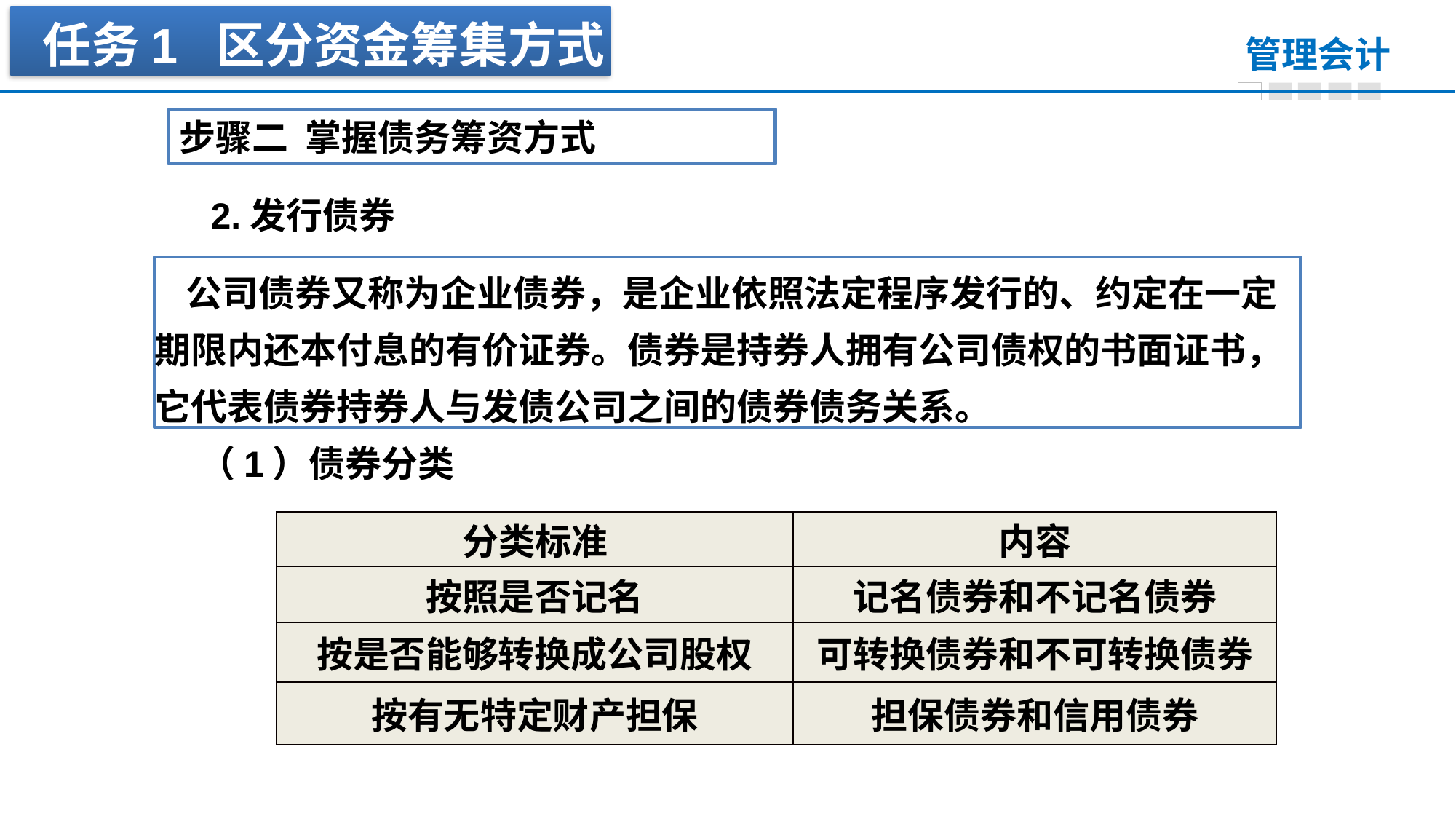

任务1  区分资金筹集方式
步骤二  掌握债务筹资方式
2.发行债券
公司债券又称为企业债券，是企业依照法定程序发行的、约定在一定期限内还本付息的有价证券。债券是持券人拥有公司债权的书面证书，它代表债券持券人与发债公司之间的债券债务关系。
（1）债券分类
| 分类标准 | 内容 |
| --- | --- |
| 按照是否记名 | 记名债券和不记名债券 |
| 按是否能够转换成公司股权 | 可转换债券和不可转换债券 |
| 按有无特定财产担保 | 担保债券和信用债券 |